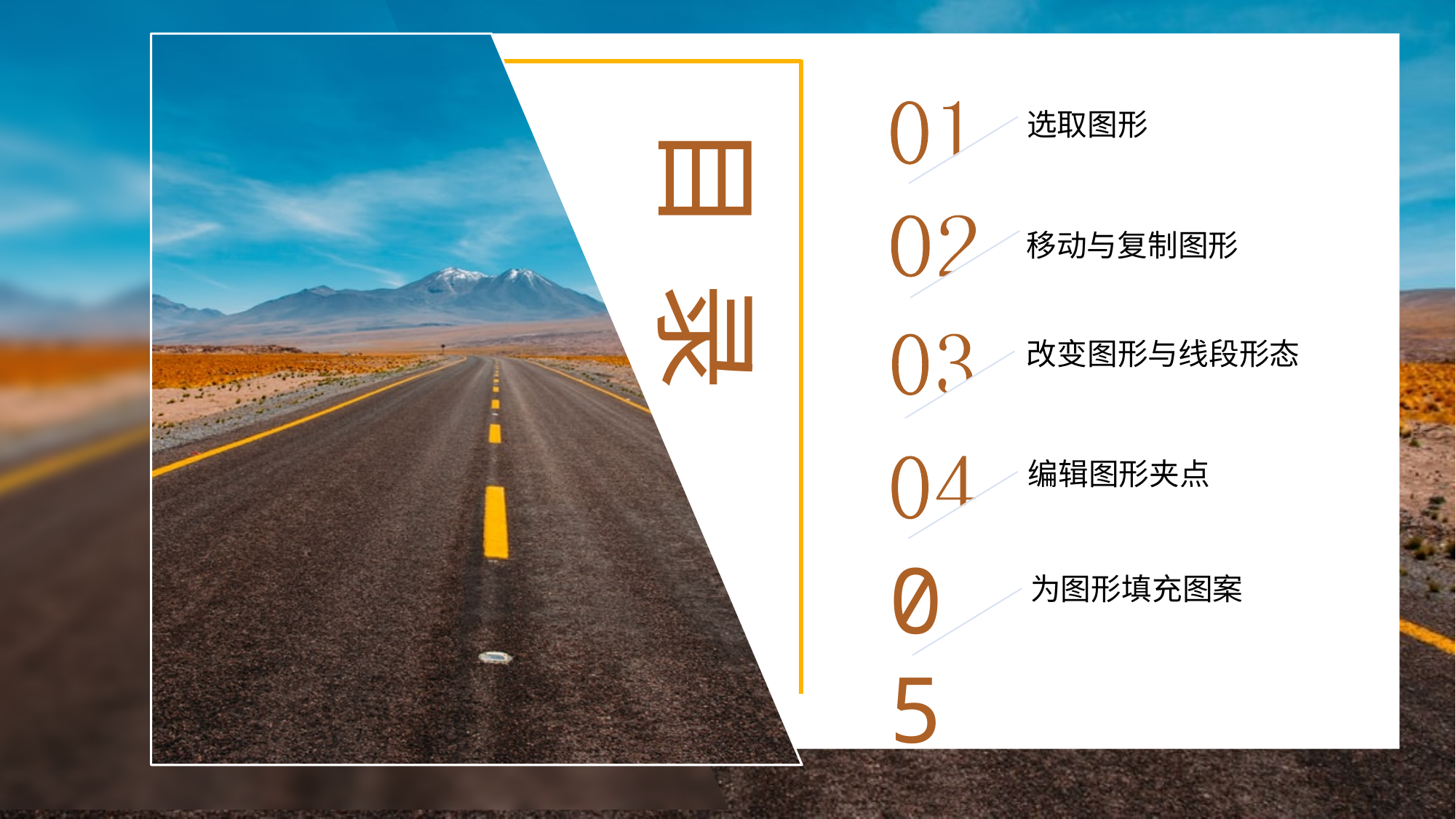

选取图形

移动与复制图形
改变图形与线段形态

编辑图形夹点

05
为图形填充图案